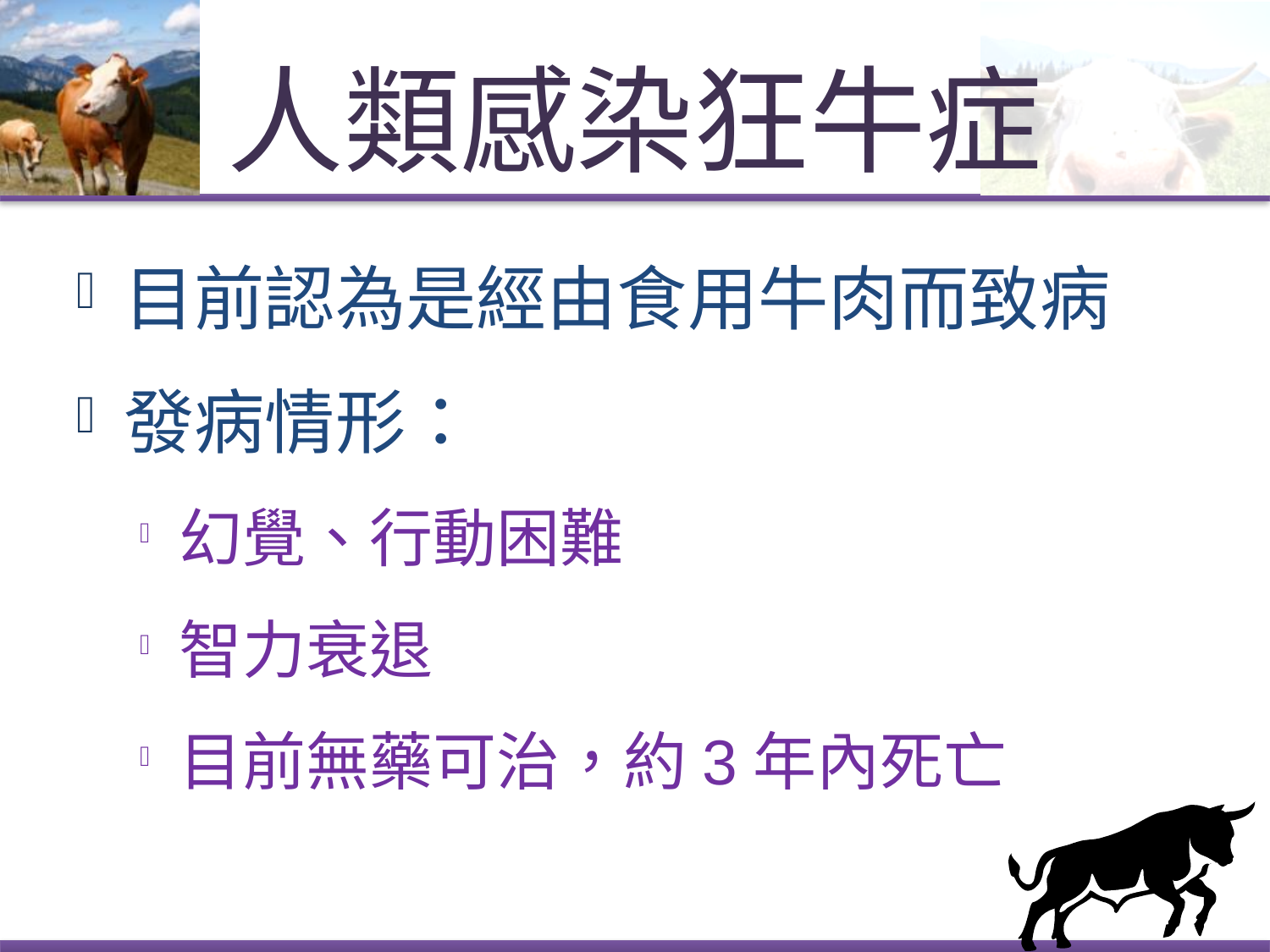

# 人類感染狂牛症
目前認為是經由食用牛肉而致病
發病情形：
幻覺、行動困難
智力衰退
目前無藥可治，約3年內死亡